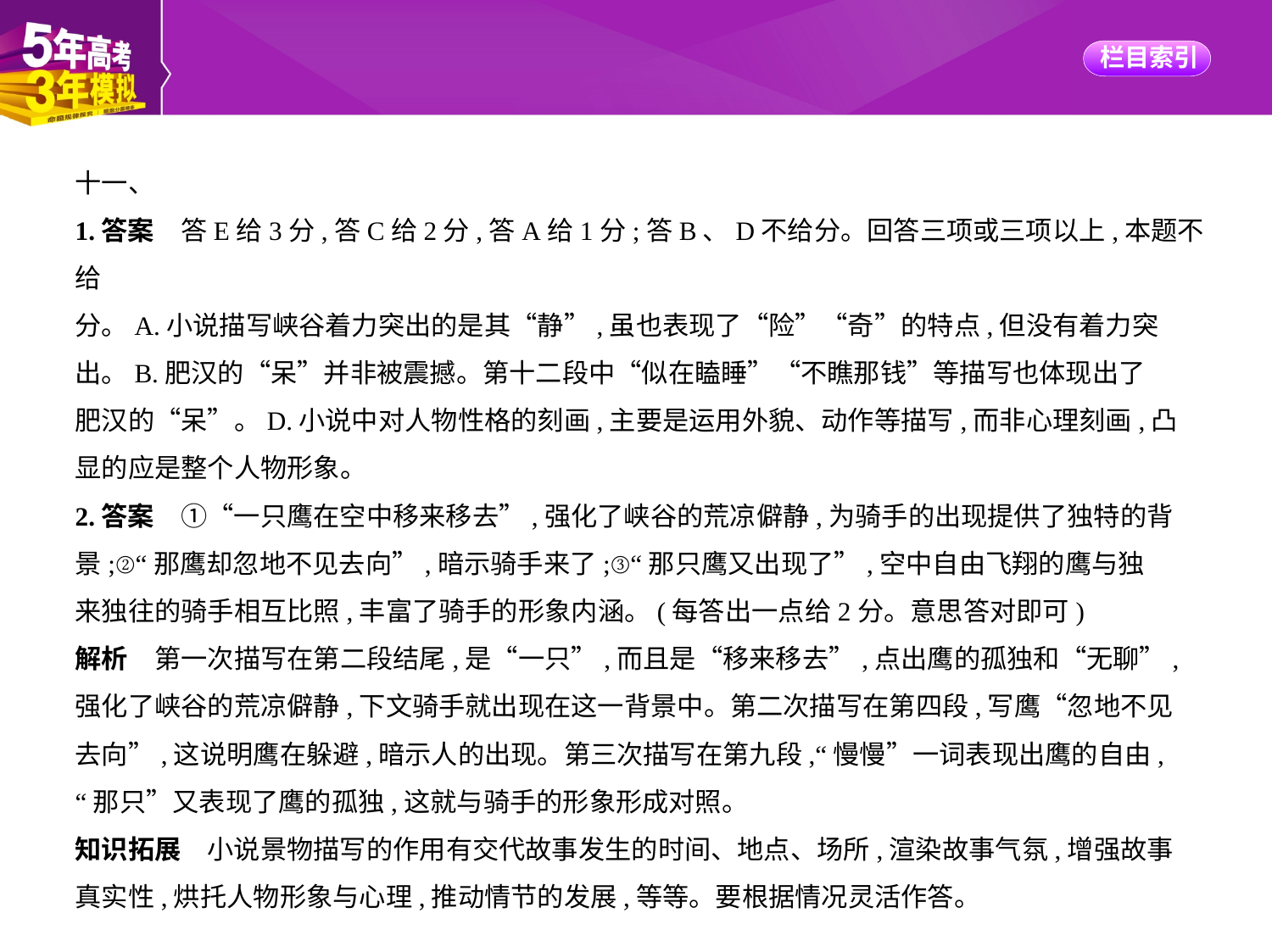

十一、
1.答案　答E给3分,答C给2分,答A给1分;答B、D不给分。回答三项或三项以上,本题不给
分。A.小说描写峡谷着力突出的是其“静”,虽也表现了“险”“奇”的特点,但没有着力突
出。B.肥汉的“呆”并非被震撼。第十二段中“似在瞌睡”“不瞧那钱”等描写也体现出了
肥汉的“呆”。D.小说中对人物性格的刻画,主要是运用外貌、动作等描写,而非心理刻画,凸
显的应是整个人物形象。
2.答案　①“一只鹰在空中移来移去”,强化了峡谷的荒凉僻静,为骑手的出现提供了独特的背
景;②“那鹰却忽地不见去向”,暗示骑手来了;③“那只鹰又出现了”,空中自由飞翔的鹰与独
来独往的骑手相互比照,丰富了骑手的形象内涵。(每答出一点给2分。意思答对即可)
解析　第一次描写在第二段结尾,是“一只”,而且是“移来移去”,点出鹰的孤独和“无聊”,
强化了峡谷的荒凉僻静,下文骑手就出现在这一背景中。第二次描写在第四段,写鹰“忽地不见
去向”,这说明鹰在躲避,暗示人的出现。第三次描写在第九段,“慢慢”一词表现出鹰的自由,
“那只”又表现了鹰的孤独,这就与骑手的形象形成对照。
知识拓展　小说景物描写的作用有交代故事发生的时间、地点、场所,渲染故事气氛,增强故事
真实性,烘托人物形象与心理,推动情节的发展,等等。要根据情况灵活作答。